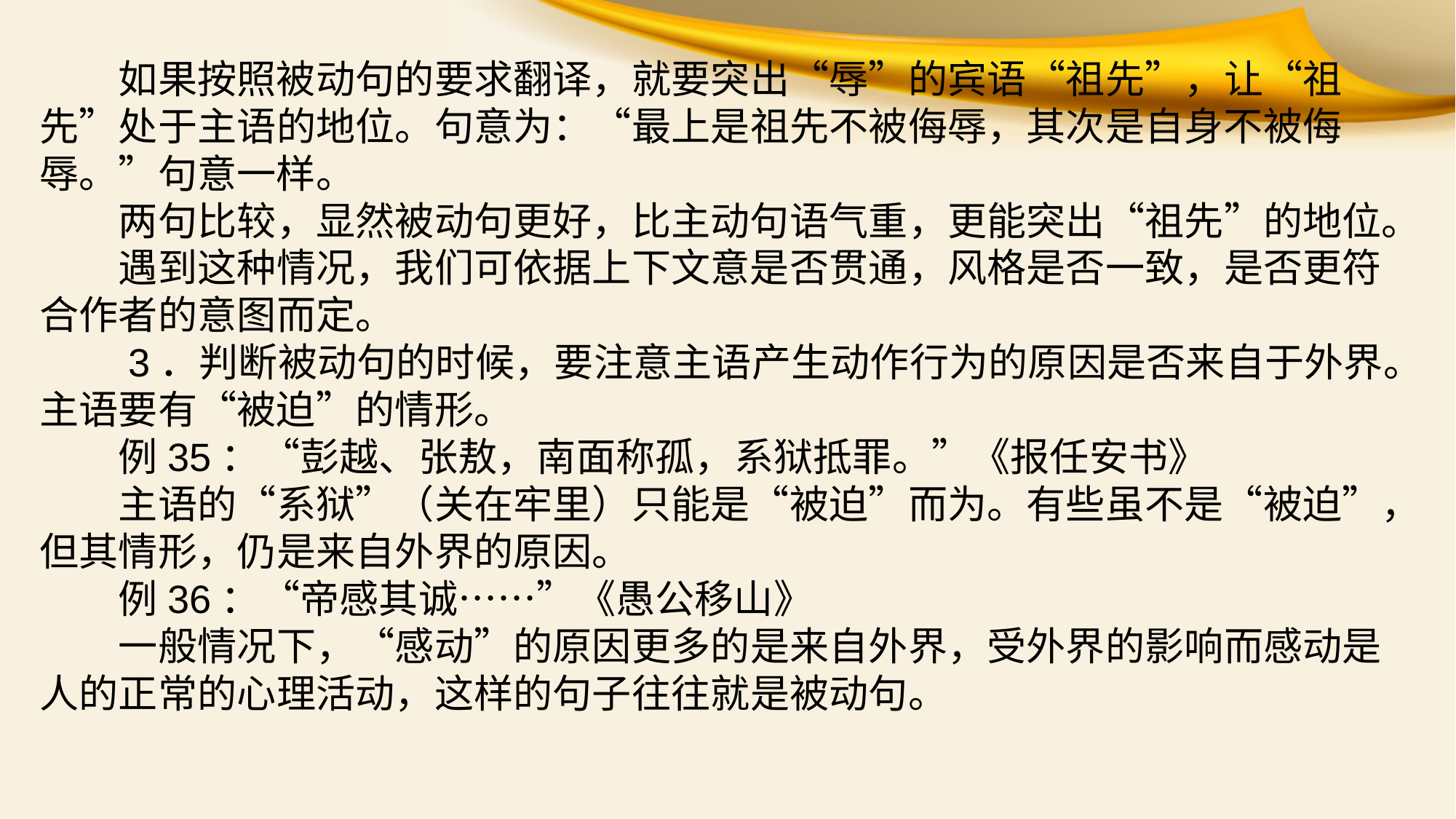

如果按照被动句的要求翻译，就要突出“辱”的宾语“祖先”，让“祖先”处于主语的地位。句意为：“最上是祖先不被侮辱，其次是自身不被侮辱。”句意一样。
　　两句比较，显然被动句更好，比主动句语气重，更能突出“祖先”的地位。
　　遇到这种情况，我们可依据上下文意是否贯通，风格是否一致，是否更符合作者的意图而定。
　　3．判断被动句的时候，要注意主语产生动作行为的原因是否来自于外界。主语要有“被迫”的情形。
　　例35：“彭越、张敖，南面称孤，系狱抵罪。”《报任安书》
　　主语的“系狱”（关在牢里）只能是“被迫”而为。有些虽不是“被迫”，但其情形，仍是来自外界的原因。
　　例36：“帝感其诚……”《愚公移山》
　　一般情况下，“感动”的原因更多的是来自外界，受外界的影响而感动是人的正常的心理活动，这样的句子往往就是被动句。